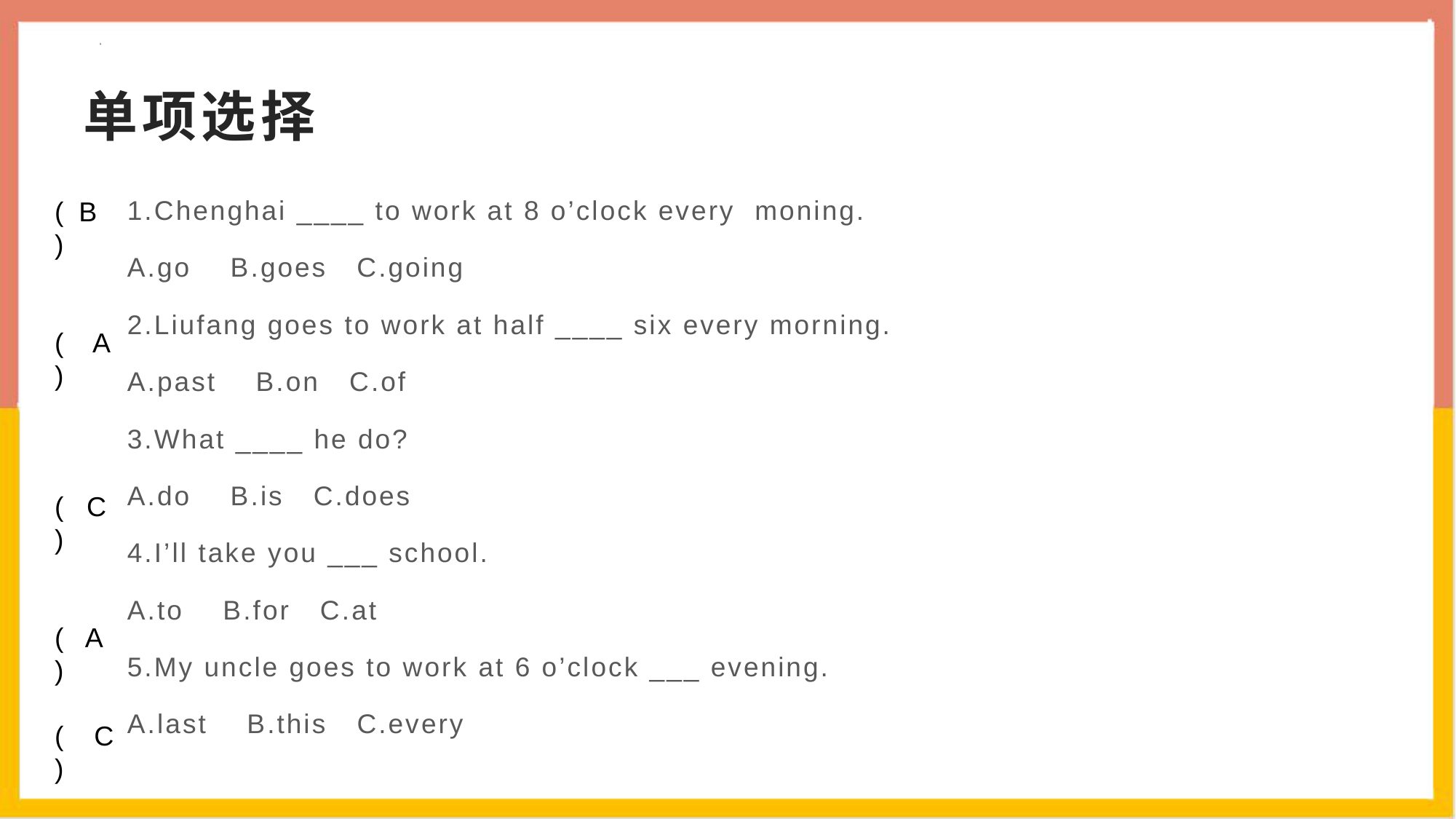

# 单项选择
1.Chenghai ____ to work at 8 o’clock every  moning.
A.go    B.goes   C.going
2.Liufang goes to work at half ____ six every morning.
A.past    B.on   C.of
3.What ____ he do?
A.do    B.is   C.does
4.I’ll take you ___ school.
A.to    B.for   C.at
5.My uncle goes to work at 6 o’clock ___ evening.
A.last    B.this   C.every

(  B   )

(    A )

(   C  )

(   A  )

(    C )